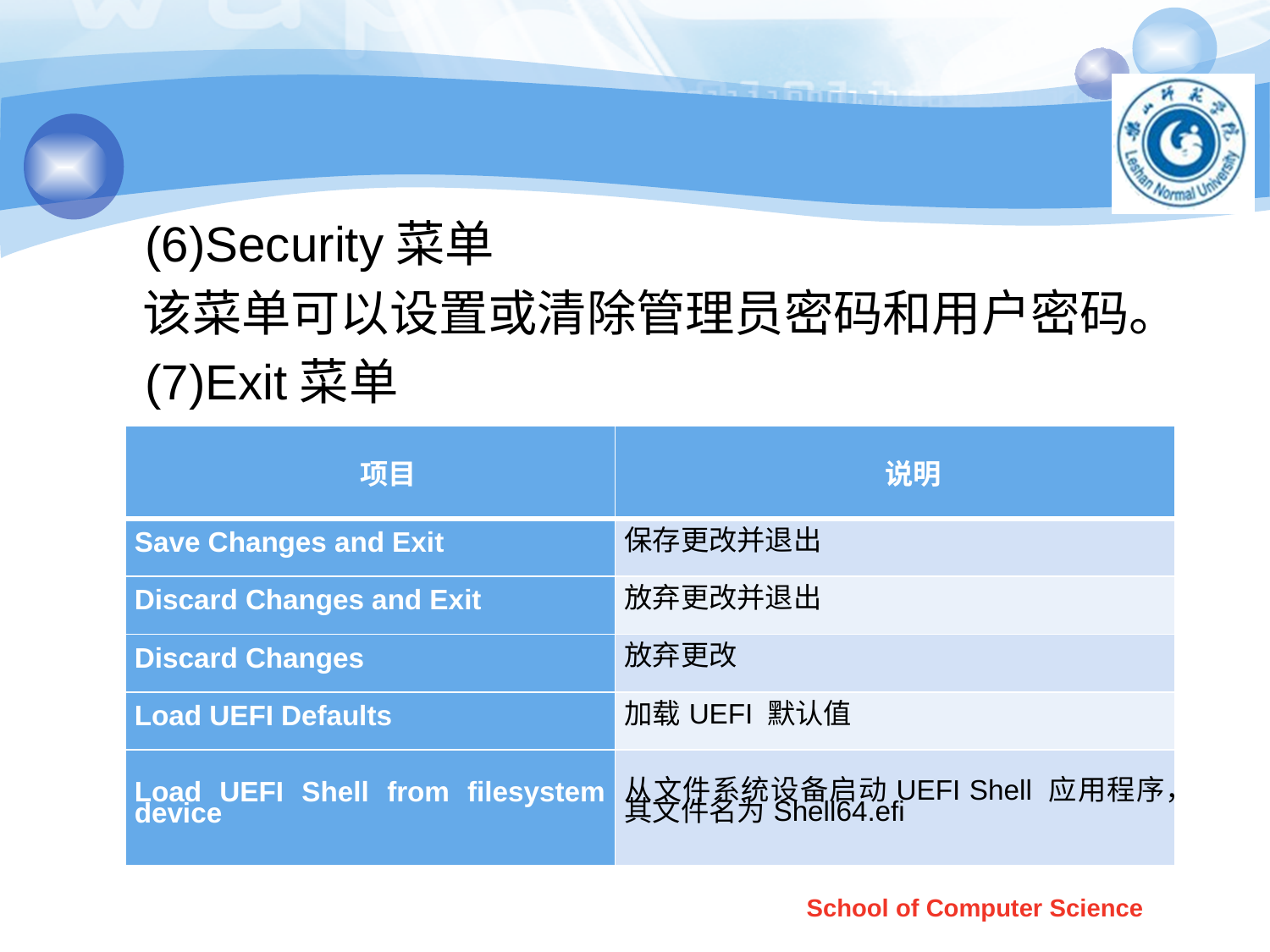

#
     (6)Security菜单
     该菜单可以设置或清除管理员密码和用户密码。
     (7)Exit菜单
| 项目 | 说明 |
| --- | --- |
| Save Changes and Exit | 保存更改并退出 |
| Discard Changes and Exit | 放弃更改并退出 |
| Discard Changes | 放弃更改 |
| Load UEFI Defaults | 加载UEFI 默认值 |
| Load UEFI Shell from filesystem device | 从文件系统设备启动UEFI Shell 应用程序，其文件名为Shell64.efi |
School of Computer Science